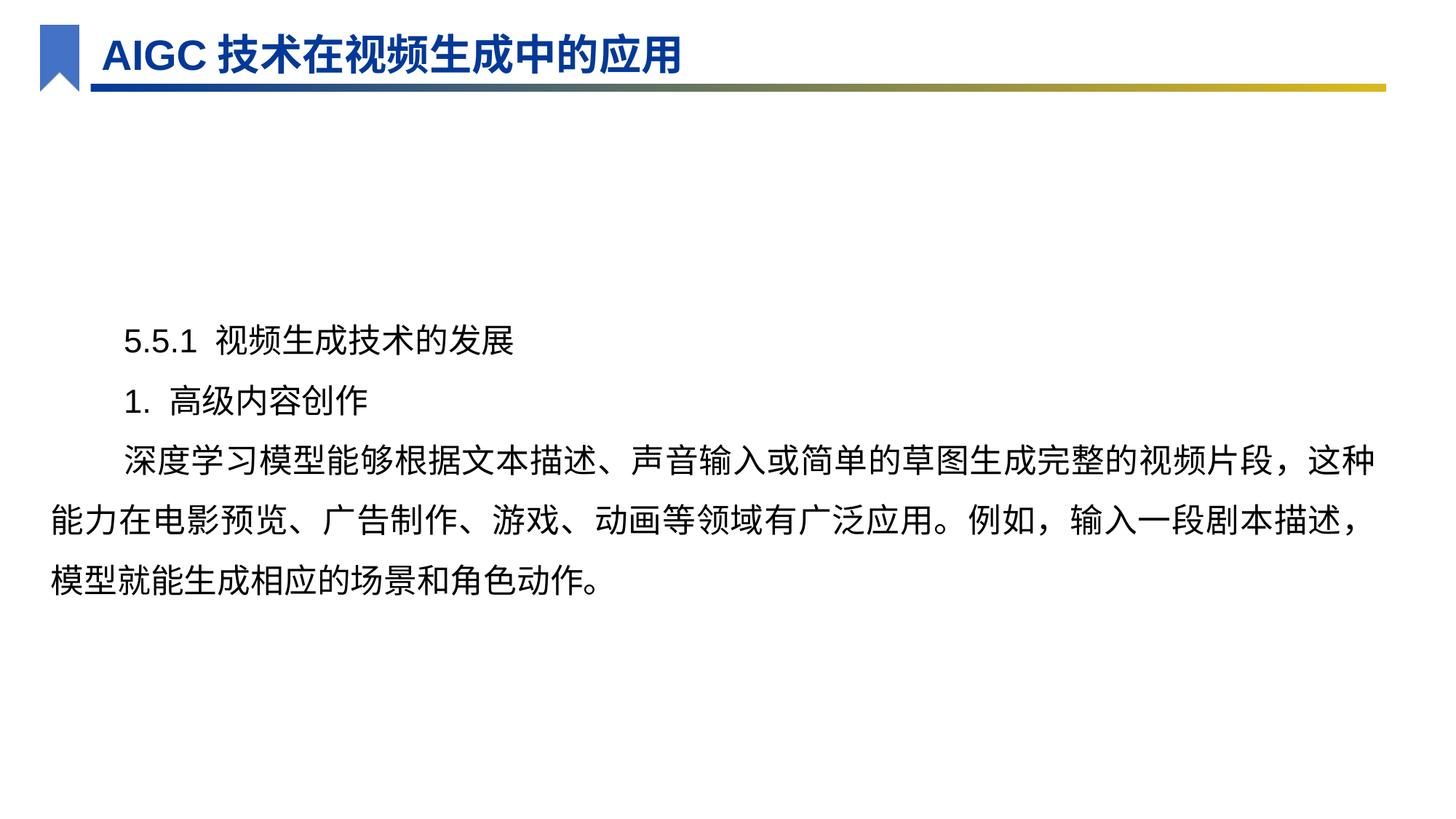

AIGC技术在视频生成中的应用
5.5.1 视频生成技术的发展
1. 高级内容创作
深度学习模型能够根据文本描述、声音输入或简单的草图生成完整的视频片段，这种能力在电影预览、广告制作、游戏、动画等领域有广泛应用。例如，输入一段剧本描述，模型就能生成相应的场景和角色动作。